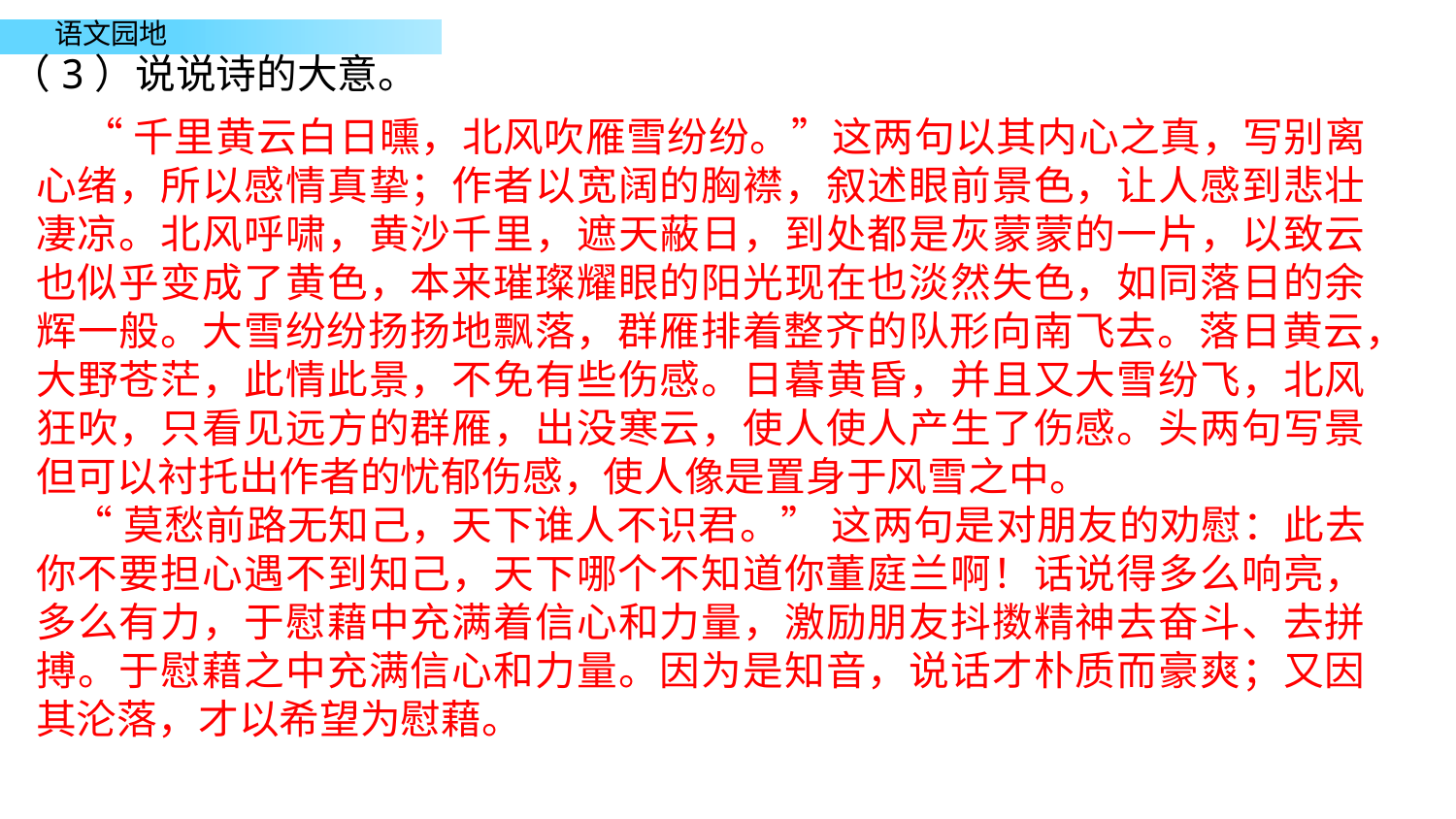

（3）说说诗的大意。
 “千里黄云白日曛，北风吹雁雪纷纷。”这两句以其内心之真，写别离心绪，所以感情真挚；作者以宽阔的胸襟，叙述眼前景色，让人感到悲壮凄凉。北风呼啸，黄沙千里，遮天蔽日，到处都是灰蒙蒙的一片，以致云也似乎变成了黄色，本来璀璨耀眼的阳光现在也淡然失色，如同落日的余辉一般。大雪纷纷扬扬地飘落，群雁排着整齐的队形向南飞去。落日黄云，大野苍茫，此情此景，不免有些伤感。日暮黄昏，并且又大雪纷飞，北风狂吹，只看见远方的群雁，出没寒云，使人使人产生了伤感。头两句写景但可以衬托出作者的忧郁伤感，使人像是置身于风雪之中。
“莫愁前路无知己，天下谁人不识君。” 这两句是对朋友的劝慰：此去你不要担心遇不到知己，天下哪个不知道你董庭兰啊！话说得多么响亮，多么有力，于慰藉中充满着信心和力量，激励朋友抖擞精神去奋斗、去拼搏。于慰藉之中充满信心和力量。因为是知音，说话才朴质而豪爽；又因其沦落，才以希望为慰藉。